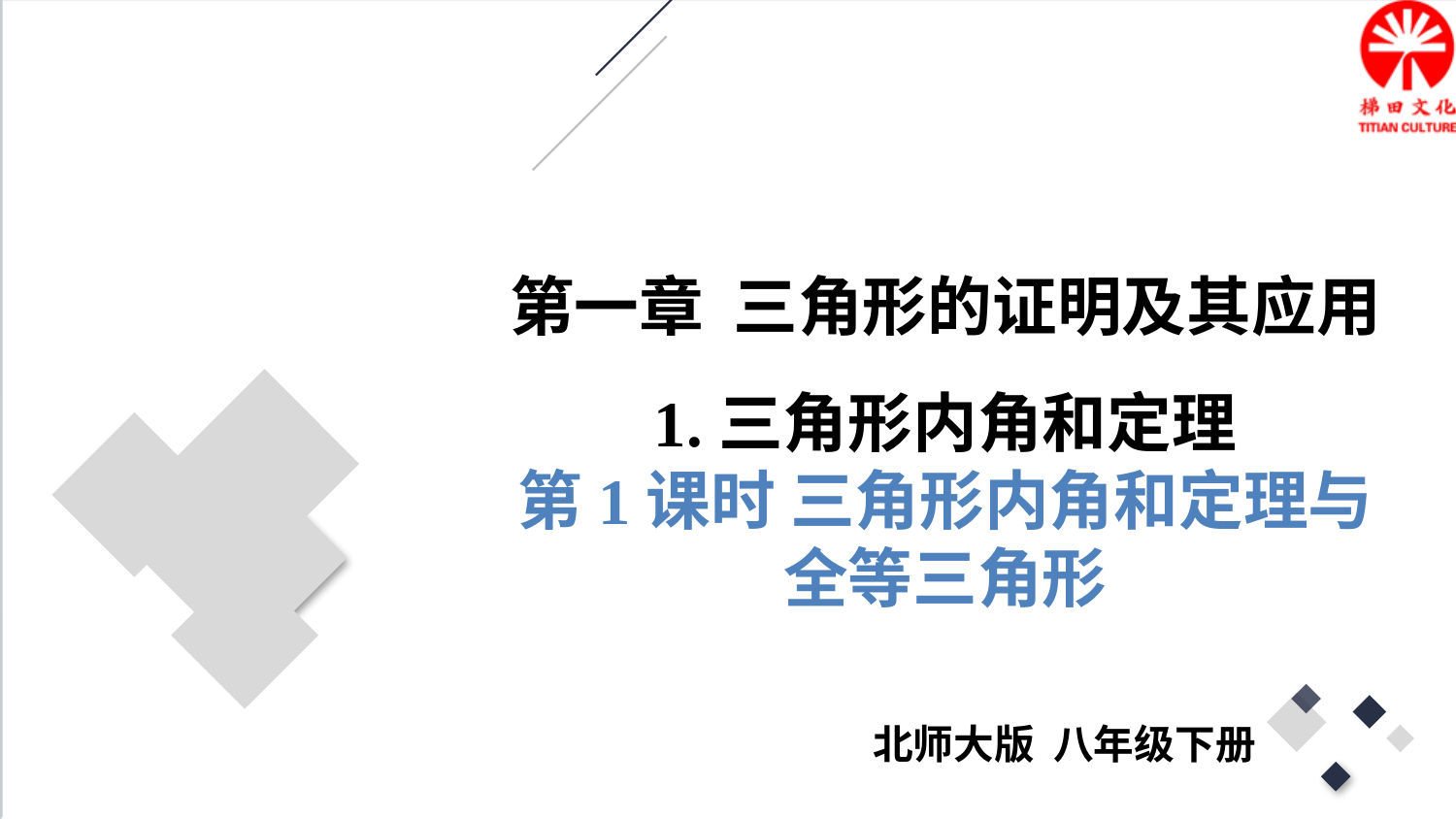

第一章  三角形的证明及其应用
1.三角形内角和定理
第1课时 三角形内角和定理与
全等三角形
北师大版  八年级下册